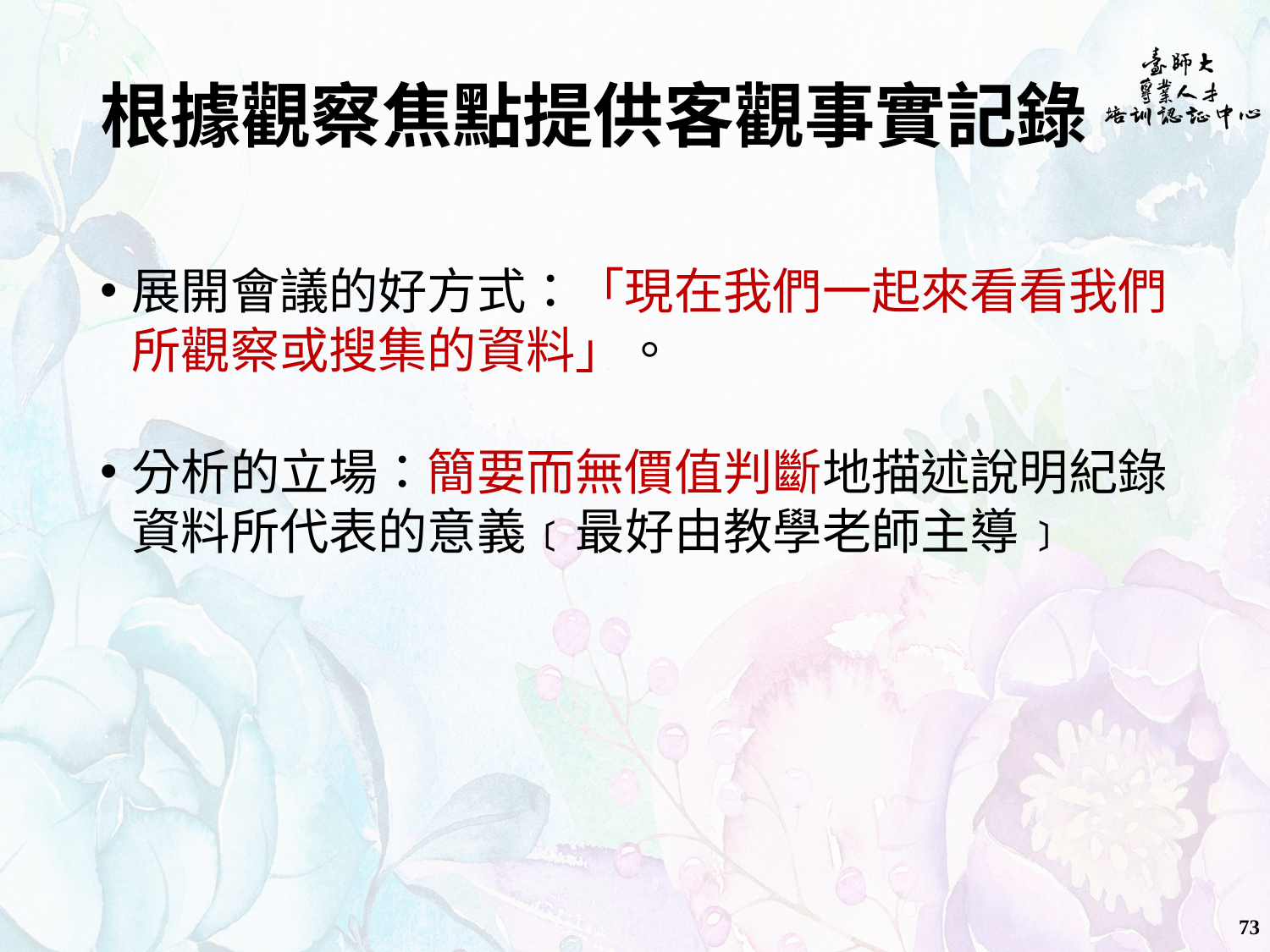

# 根據觀察焦點提供客觀事實記錄
展開會議的好方式：「現在我們一起來看看我們所觀察或搜集的資料」。
分析的立場：簡要而無價值判斷地描述說明紀錄資料所代表的意義﹝最好由教學老師主導﹞
73